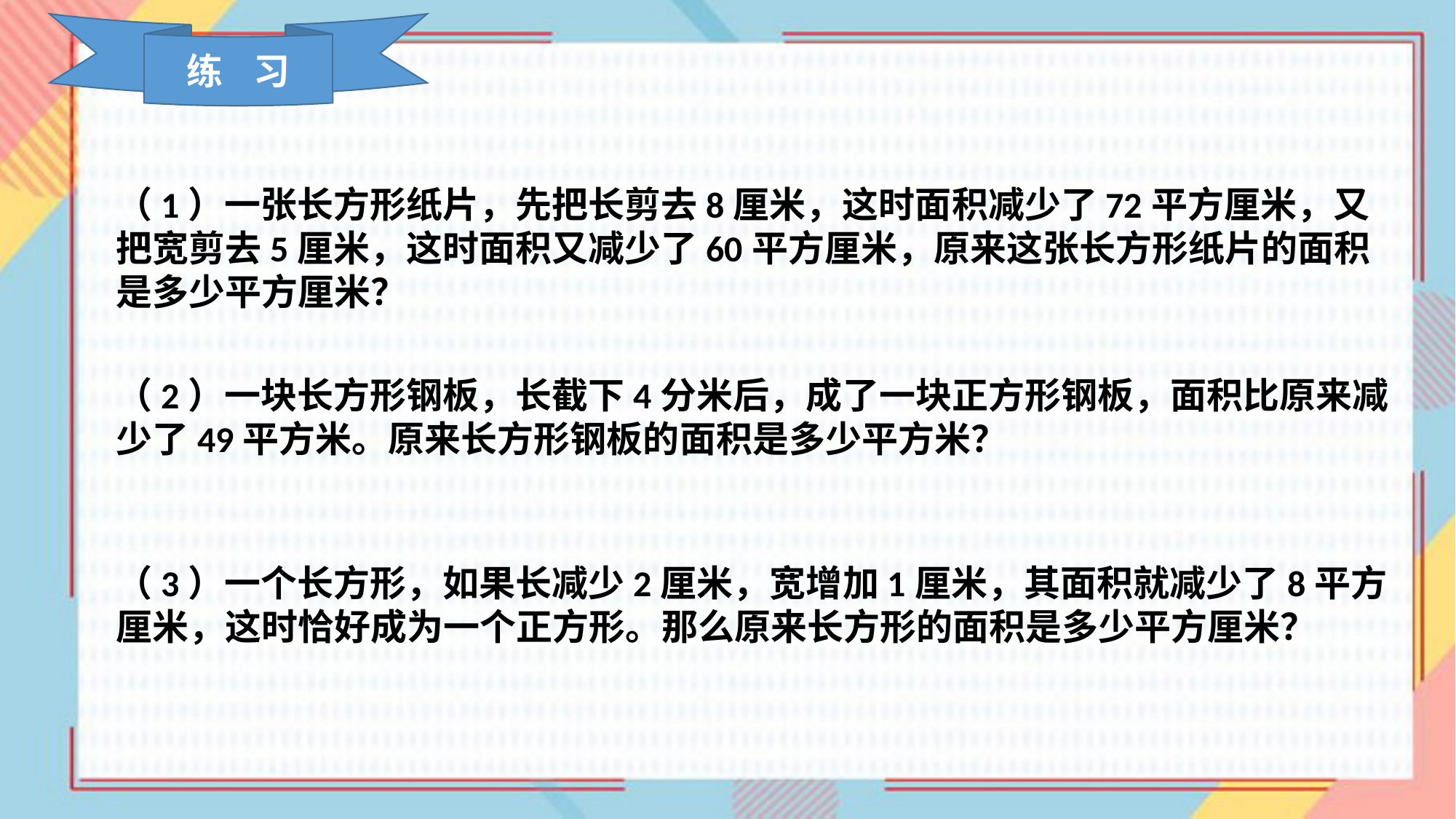

练   习
（1）一张长方形纸片，先把长剪去8厘米，这时面积减少了72平方厘米，又把宽剪去5厘米，这时面积又减少了60平方厘米，原来这张长方形纸片的面积是多少平方厘米？
（2）一块长方形钢板，长截下4分米后，成了一块正方形钢板，面积比原来减少了49平方米。原来长方形钢板的面积是多少平方米？
（3）一个长方形，如果长减少2厘米，宽增加1厘米，其面积就减少了8平方厘米，这时恰好成为一个正方形。那么原来长方形的面积是多少平方厘米？